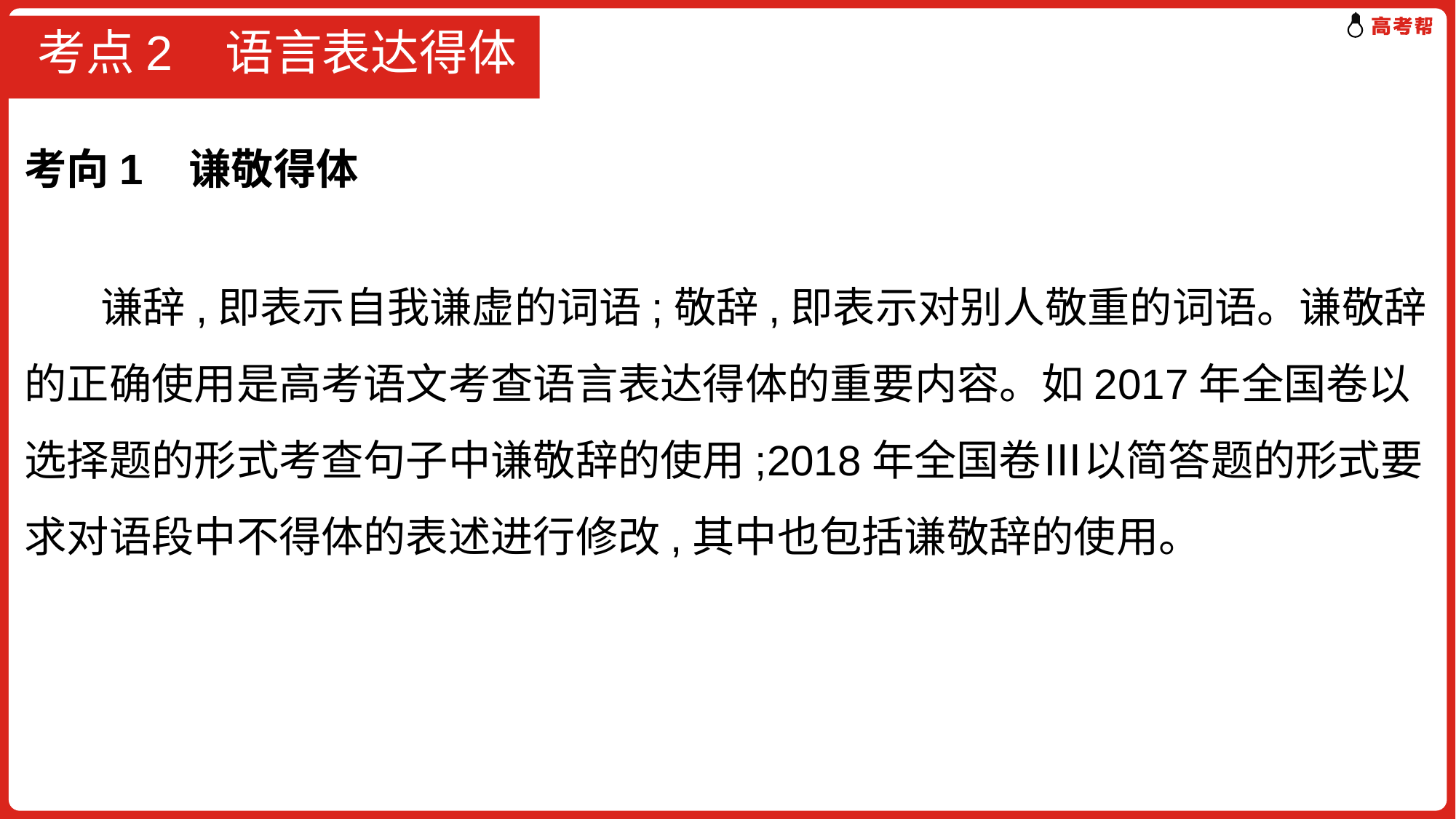

# 考点2   语言表达得体
考向1   谦敬得体
       谦辞,即表示自我谦虚的词语;敬辞,即表示对别人敬重的词语。谦敬辞的正确使用是高考语文考查语言表达得体的重要内容。如2017年全国卷以选择题的形式考查句子中谦敬辞的使用;2018年全国卷Ⅲ以简答题的形式要求对语段中不得体的表述进行修改,其中也包括谦敬辞的使用。